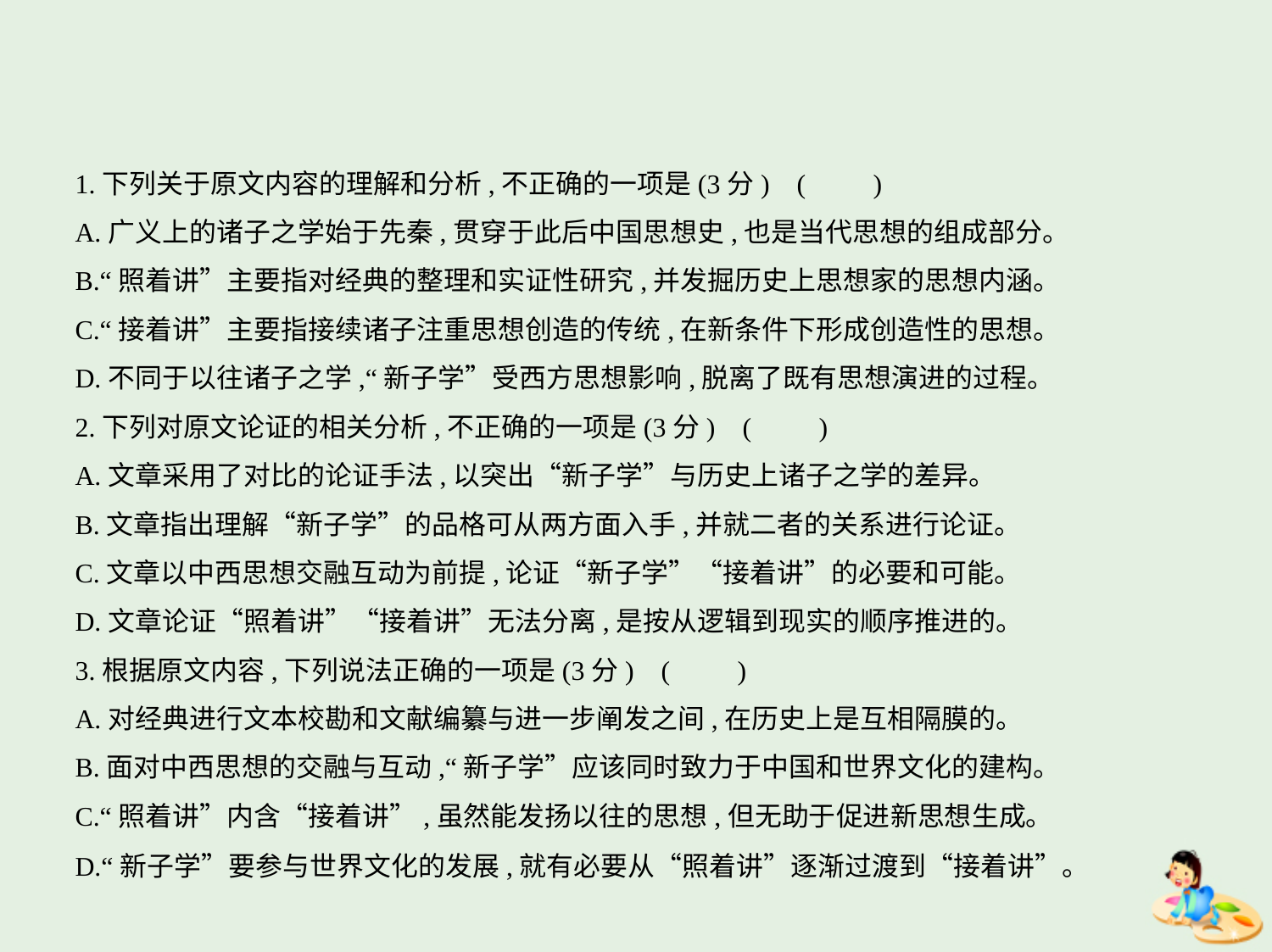

1.下列关于原文内容的理解和分析,不正确的一项是(3分) (　　)
A.广义上的诸子之学始于先秦,贯穿于此后中国思想史,也是当代思想的组成部分。
B.“照着讲”主要指对经典的整理和实证性研究,并发掘历史上思想家的思想内涵。
C.“接着讲”主要指接续诸子注重思想创造的传统,在新条件下形成创造性的思想。
D.不同于以往诸子之学,“新子学”受西方思想影响,脱离了既有思想演进的过程。
2.下列对原文论证的相关分析,不正确的一项是(3分) (　　)
A.文章采用了对比的论证手法,以突出“新子学”与历史上诸子之学的差异。
B.文章指出理解“新子学”的品格可从两方面入手,并就二者的关系进行论证。
C.文章以中西思想交融互动为前提,论证“新子学”“接着讲”的必要和可能。
D.文章论证“照着讲”“接着讲”无法分离,是按从逻辑到现实的顺序推进的。
3.根据原文内容,下列说法正确的一项是(3分) (　　)
A.对经典进行文本校勘和文献编纂与进一步阐发之间,在历史上是互相隔膜的。
B.面对中西思想的交融与互动,“新子学”应该同时致力于中国和世界文化的建构。
C.“照着讲”内含“接着讲”,虽然能发扬以往的思想,但无助于促进新思想生成。
D.“新子学”要参与世界文化的发展,就有必要从“照着讲”逐渐过渡到“接着讲”。